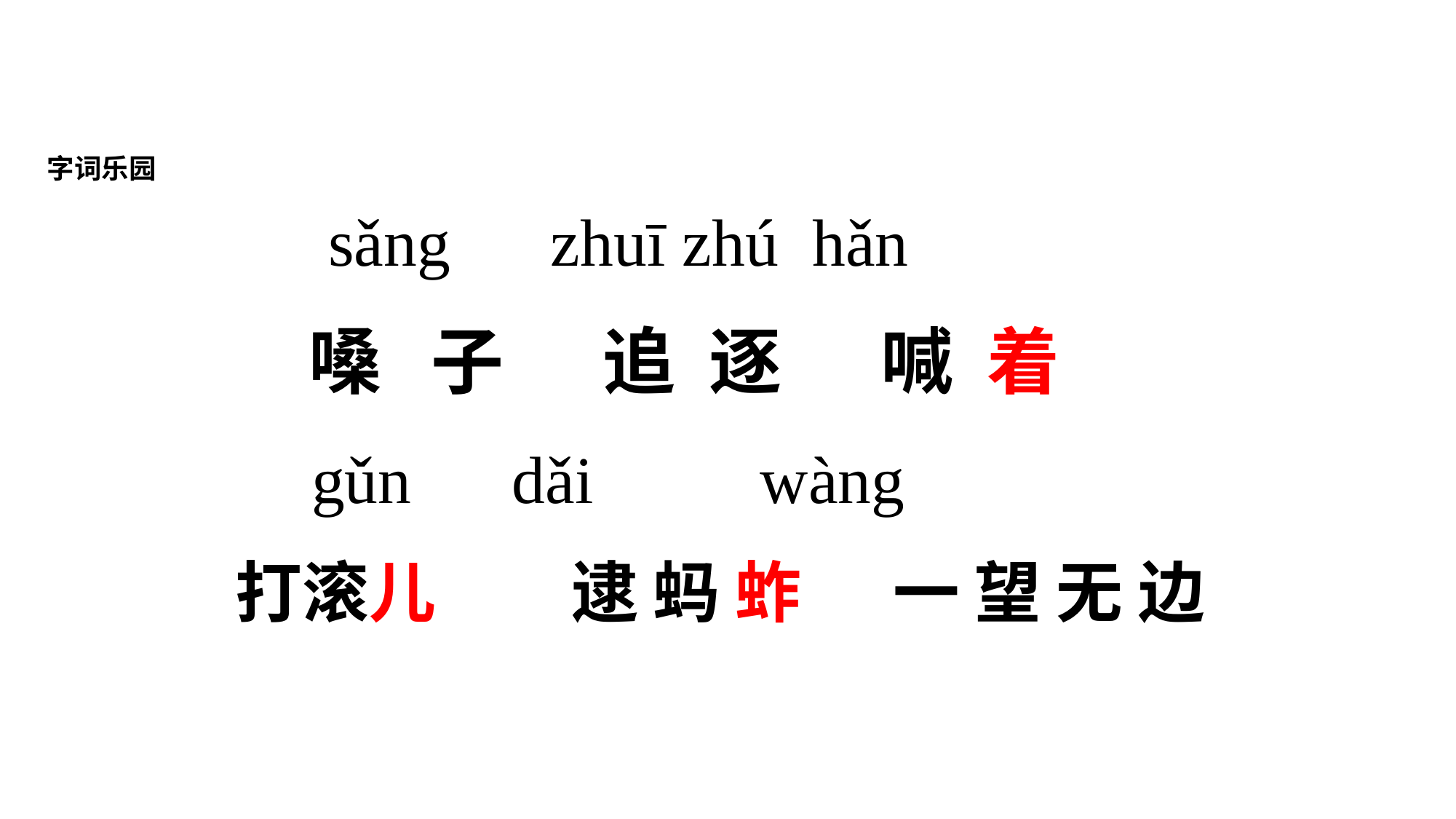

字词乐园
           sǎng      zhuī zhú  hǎn
         嗓   子      追  逐      喊  着
          gǔn      dǎi          wàng
     打滚儿         逮 蚂 蚱      一 望 无 边